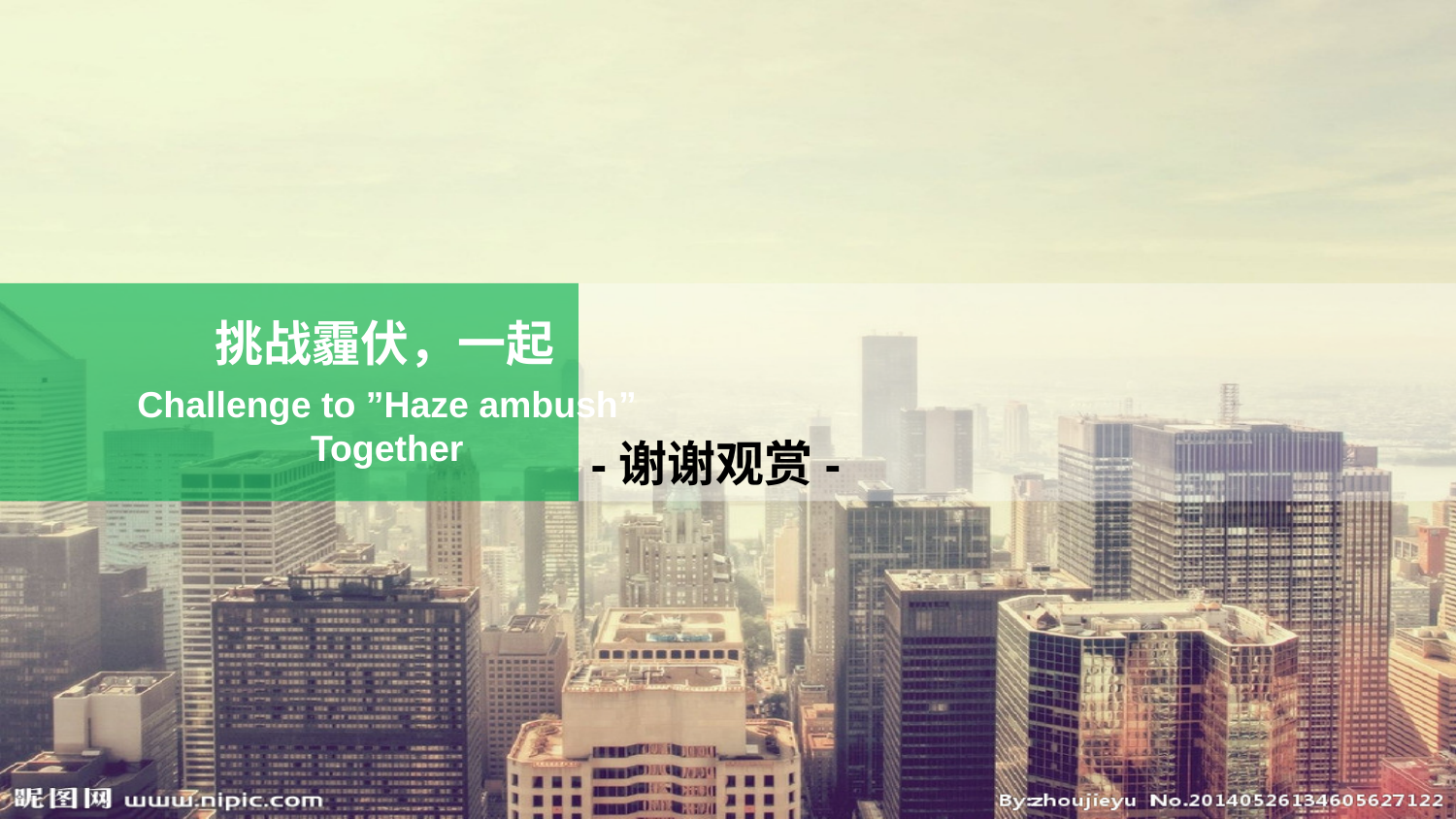

挑战霾伏，一起
Challenge to ”Haze ambush”
Together
-谢谢观赏-